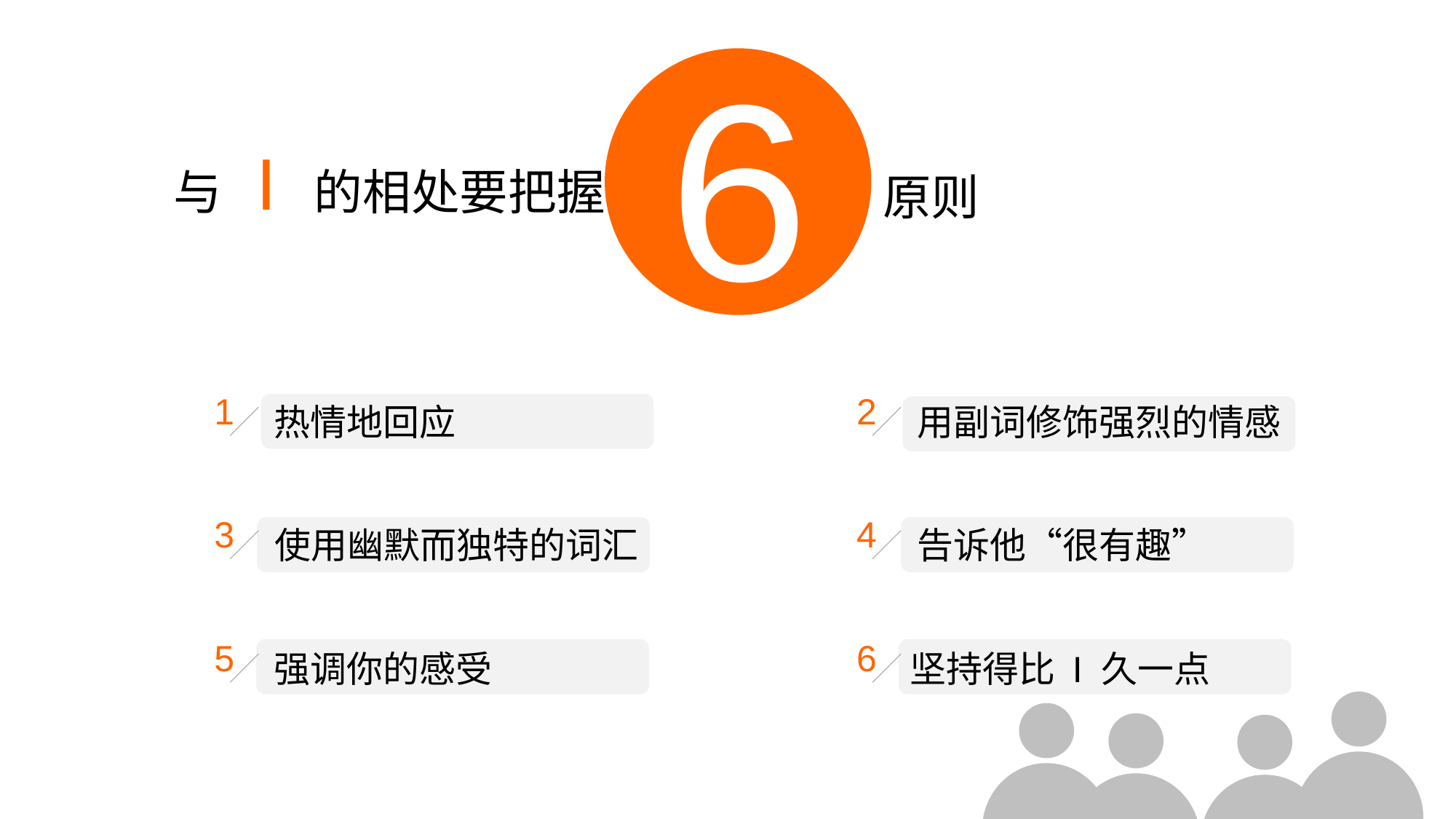

6

与 I 的相处要把握
原则
1
热情地回应

2
用副词修饰强烈的情感

3
使用幽默而独特的词汇

4
告诉他“很有趣”

5
强调你的感受

6
坚持得比 I 久一点